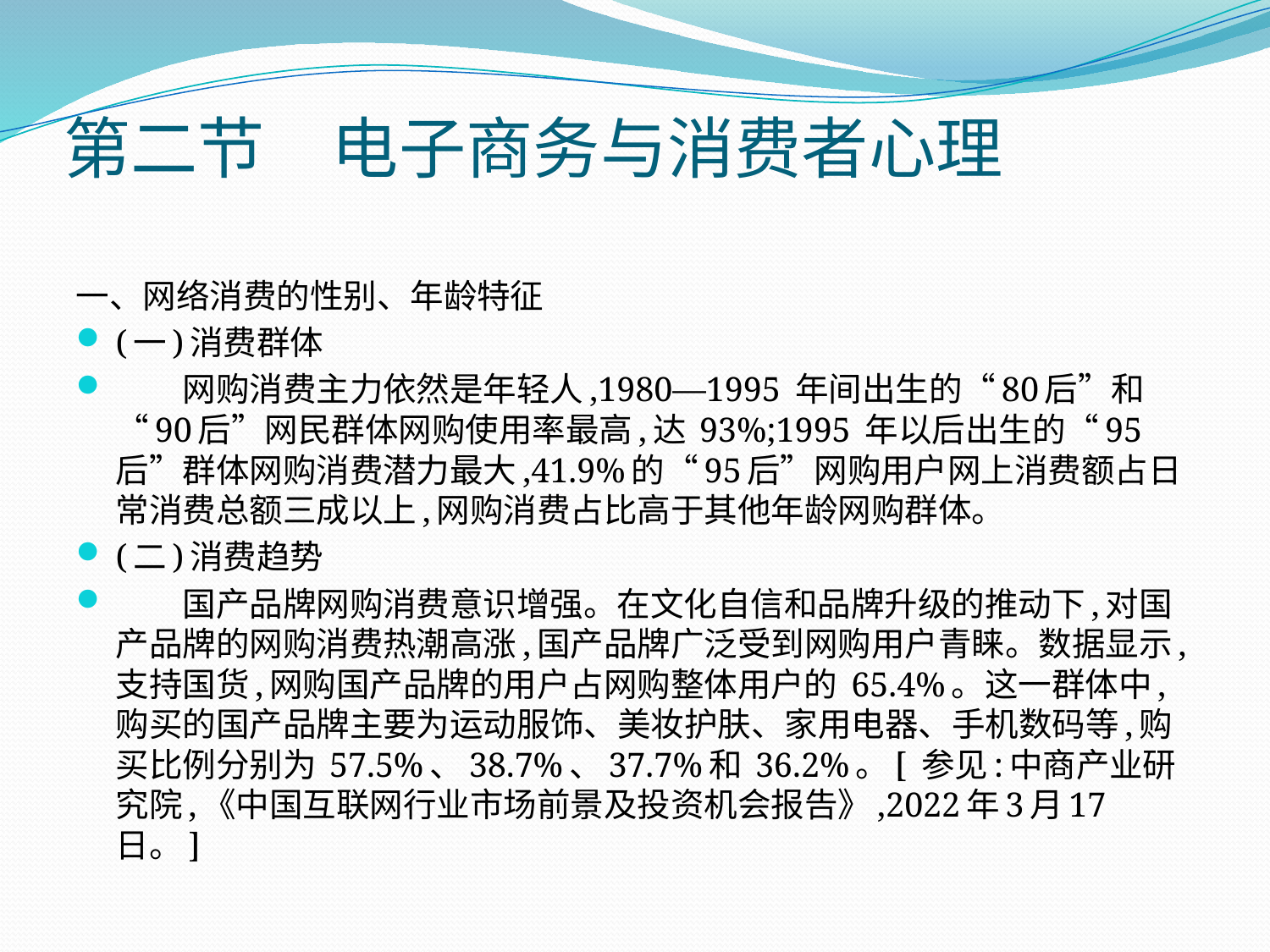

# 第二节　电子商务与消费者心理
一、网络消费的性别、年龄特征
(一)消费群体
　　网购消费主力依然是年轻人,1980—1995 年间出生的“80后”和“90后”网民群体网购使用率最高,达 93%;1995 年以后出生的“95 后”群体网购消费潜力最大,41.9%的“95后”网购用户网上消费额占日常消费总额三成以上,网购消费占比高于其他年龄网购群体。
(二)消费趋势
　　国产品牌网购消费意识增强。在文化自信和品牌升级的推动下,对国产品牌的网购消费热潮高涨,国产品牌广泛受到网购用户青睐。数据显示,支持国货,网购国产品牌的用户占网购整体用户的 65.4%。这一群体中,购买的国产品牌主要为运动服饰、美妆护肤、家用电器、手机数码等,购买比例分别为 57.5%、38.7%、37.7%和 36.2%。[ 参见:中商产业研究院,《中国互联网行业市场前景及投资机会报告》,2022年3月17日。]